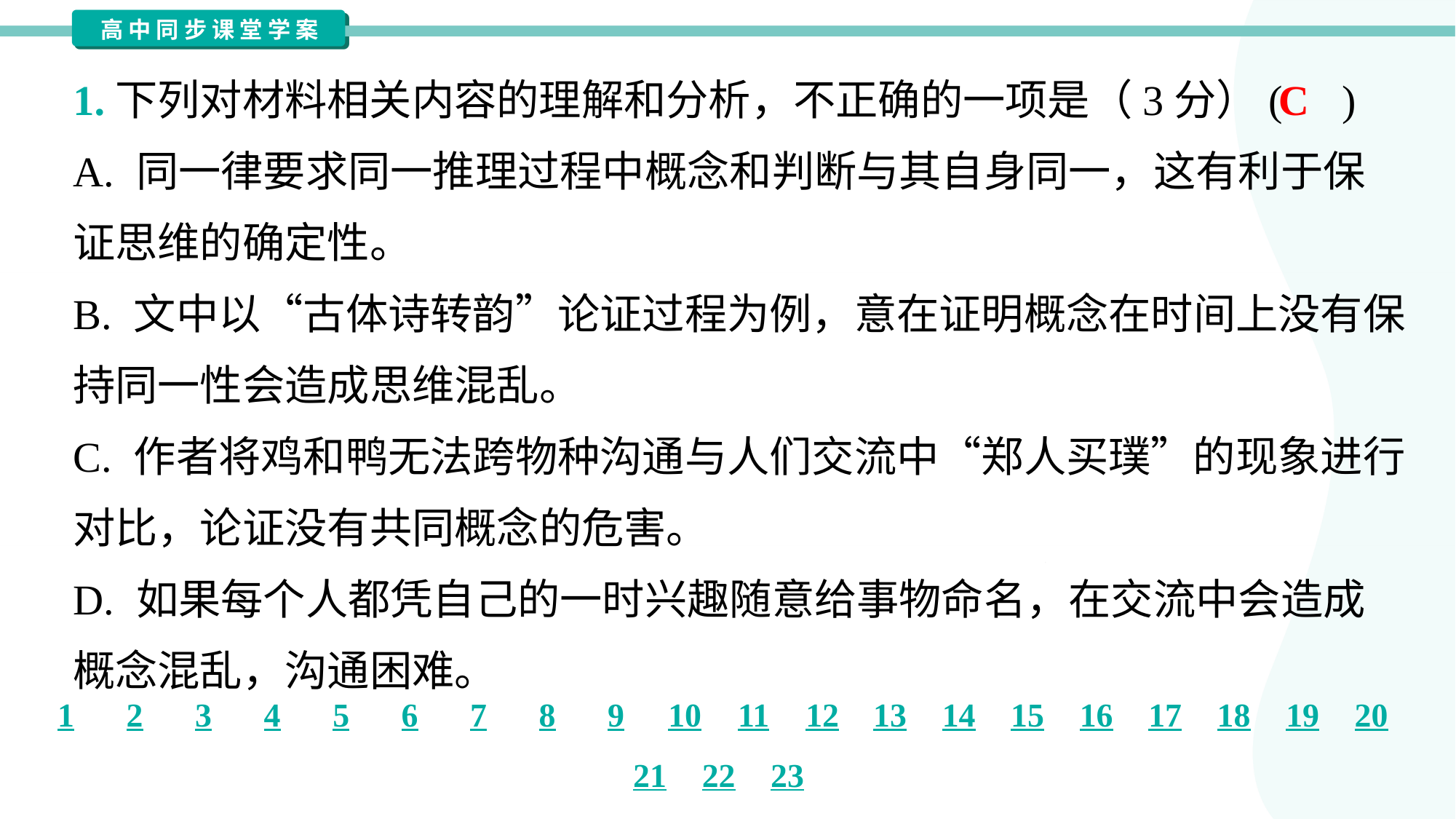

1.下列对材料相关内容的理解和分析，不正确的一项是（3分）(     )
C
A. 同一律要求同一推理过程中概念和判断与其自身同一，这有利于保
证思维的确定性。
B. 文中以“古体诗转韵”论证过程为例，意在证明概念在时间上没有保
持同一性会造成思维混乱。
C. 作者将鸡和鸭无法跨物种沟通与人们交流中“郑人买璞”的现象进行
对比，论证没有共同概念的危害。
D. 如果每个人都凭自己的一时兴趣随意给事物命名，在交流中会造成
概念混乱，沟通困难。